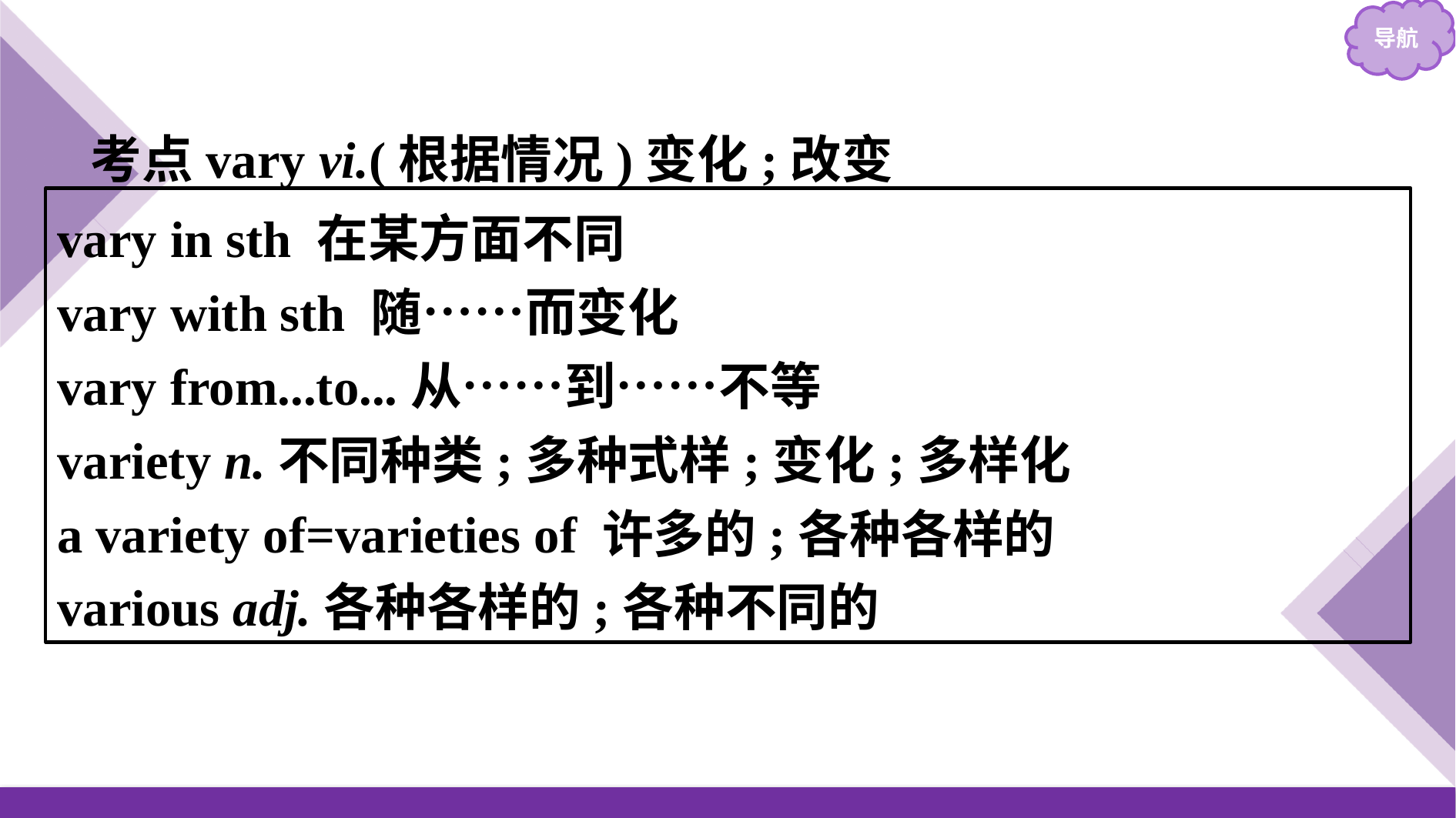

考点vary vi.(根据情况)变化;改变
vary in sth 在某方面不同
vary with sth 随……而变化
vary from...to...从……到……不等
variety n.不同种类;多种式样;变化;多样化
a variety of=varieties of 许多的;各种各样的
various adj.各种各样的;各种不同的